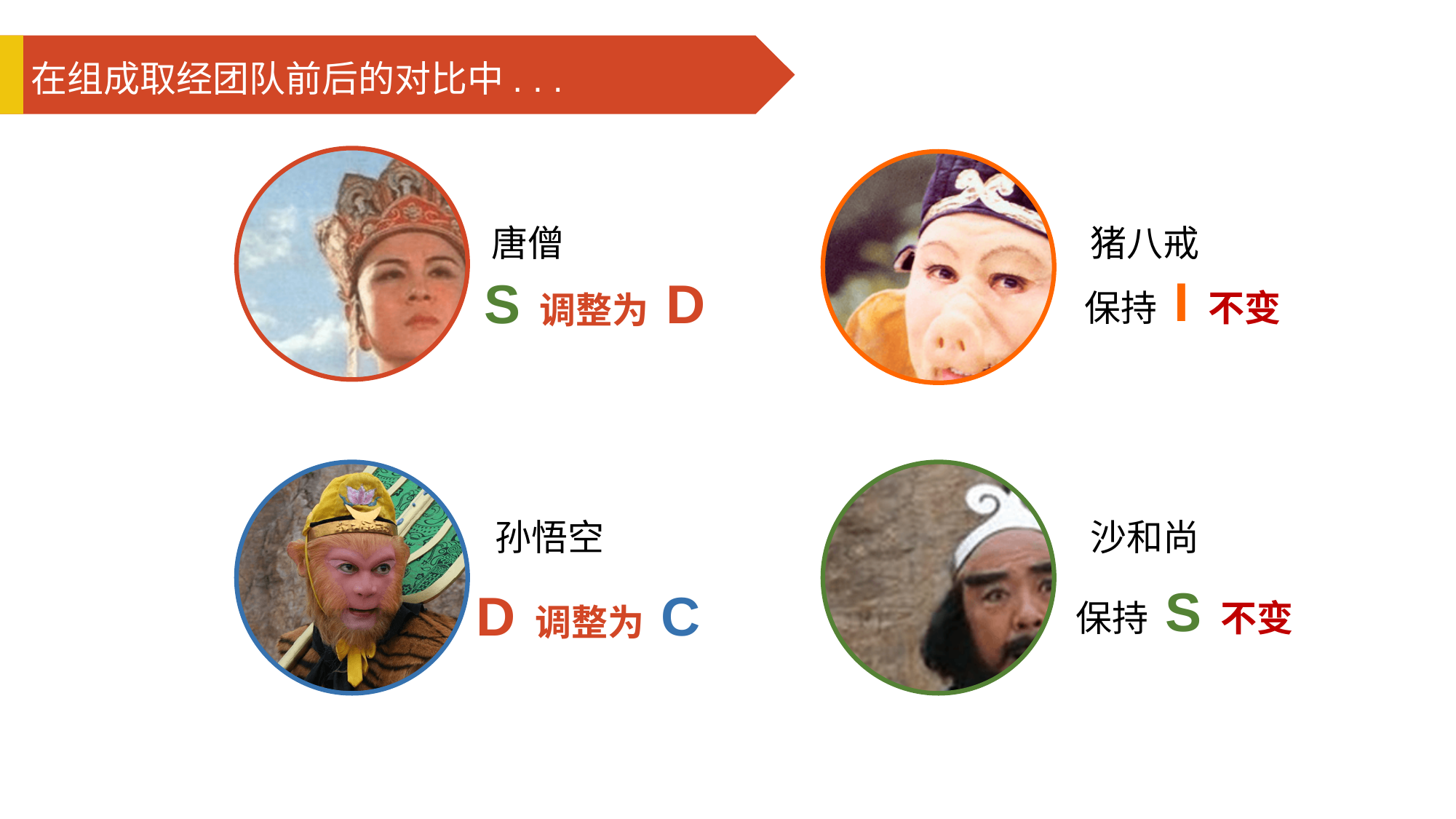

在组成取经团队前后的对比中. . .

S 调整为 D

保持 I 不变
唐僧
猪八戒

D 调整为 C

保持 S 不变
孙悟空
沙和尚